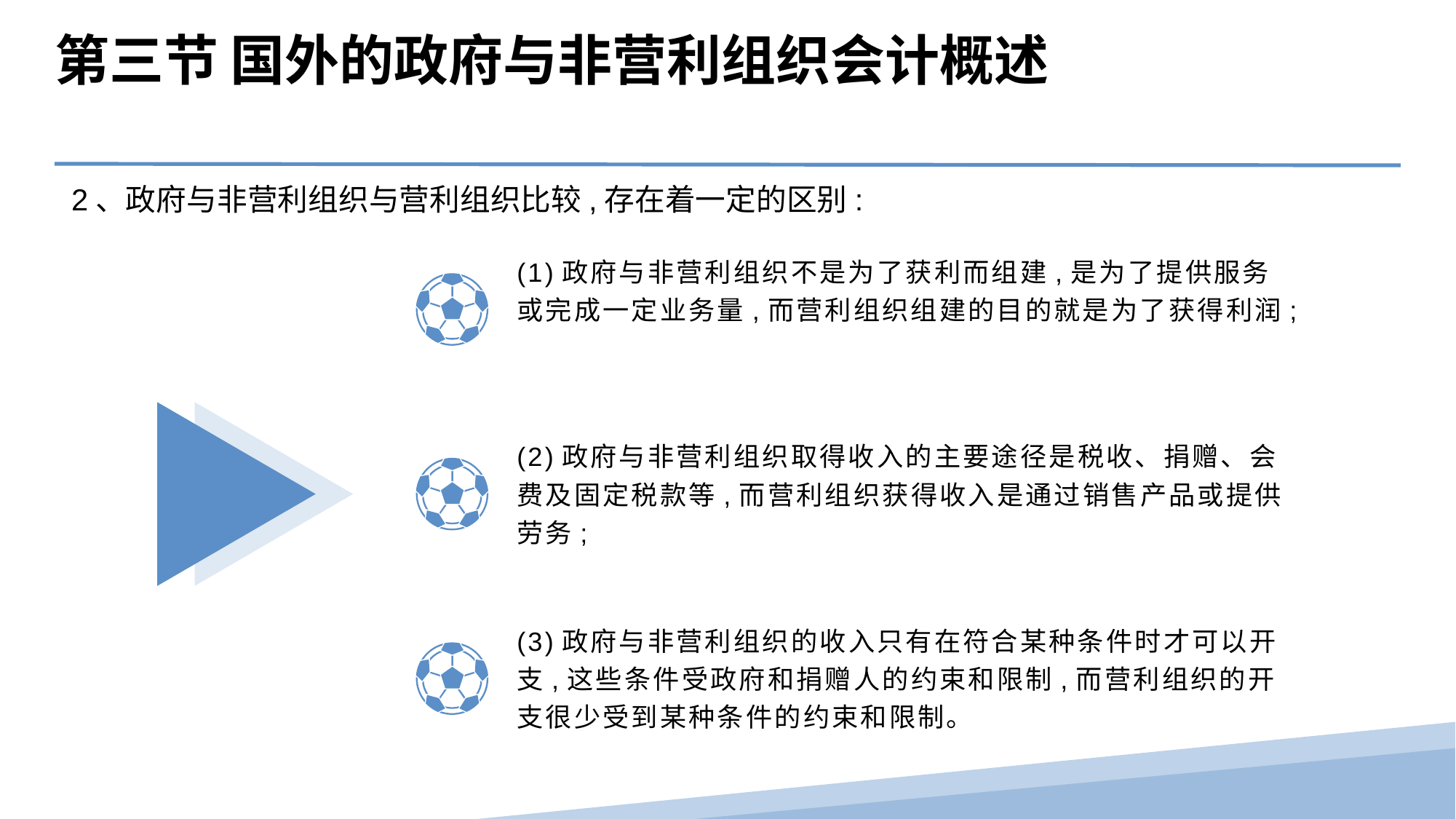

第三节 国外的政府与非营利组织会计概述
2、政府与非营利组织与营利组织比较,存在着一定的区别:
(1)政府与非营利组织不是为了获利而组建,是为了提供服务或完成一定业务量,而营利组织组建的目的就是为了获得利润;

(2)政府与非营利组织取得收入的主要途径是税收、捐赠、会费及固定税款等,而营利组织获得收入是通过销售产品或提供劳务;

(3)政府与非营利组织的收入只有在符合某种条件时才可以开支,这些条件受政府和捐赠人的约束和限制,而营利组织的开支很少受到某种条件的约束和限制。